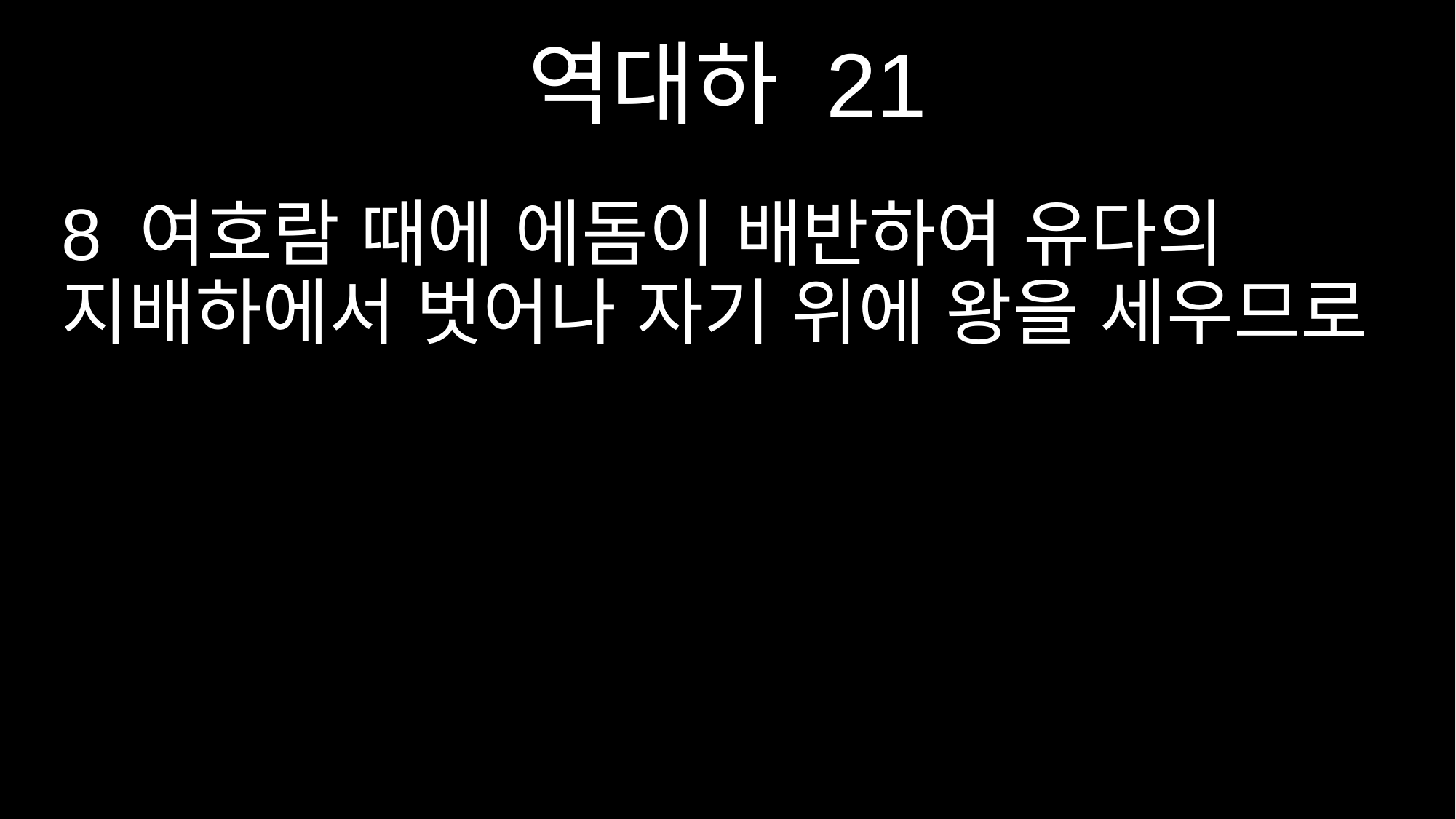

역대하 21
8 여호람 때에 에돔이 배반하여 유다의 지배하에서 벗어나 자기 위에 왕을 세우므로